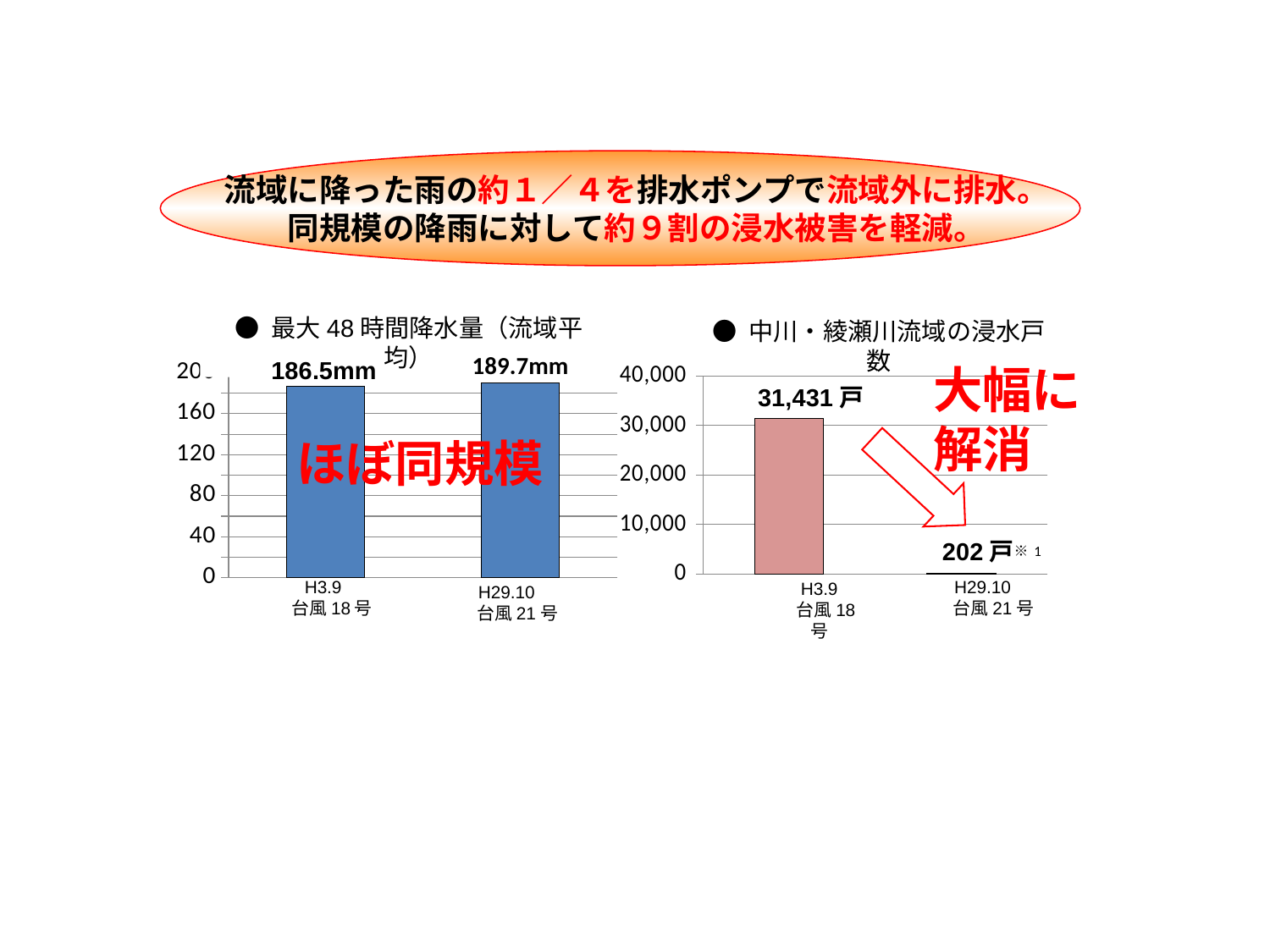

流域に降った雨の約１／４を排水ポンプで流域外に排水。
同規模の降雨に対して約９割の浸水被害を軽減。
● 最大48時間降水量（流域平均）
● 中川・綾瀬川流域の浸水戸数

### Chart

| Category | 中川・綾瀬川流域の浸水戸数 |
|---|---|
| H3.9（台風18号） | 31431.0 |
| H29.10（台風21号） | 204.0 |

### Chart

| Category | 流域平均４８時間雨量 |
|---|---|
| H3.9（台風18号） | 186.5 |
| H29.10（台風21号） | 189.7 |
189.7mm
186.5mm
大幅に
解消
31,431戸
ほぼ同規模

202戸※1
H3.9
　台風18号
H29.10
台風21号
H3.9
　台風18号
H29.10
台風21号